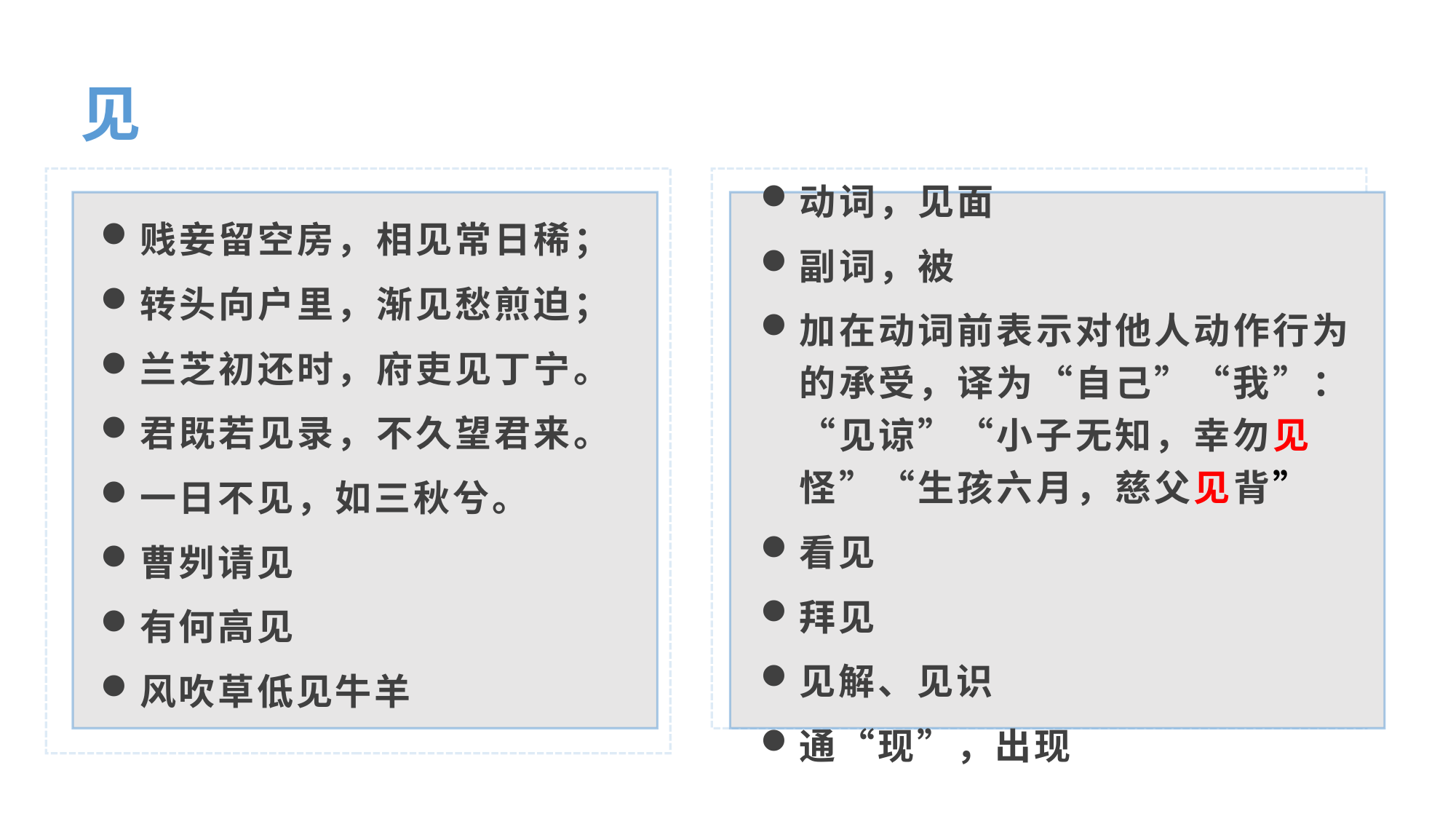

见

动词，见面
副词，被
加在动词前表示对他人动作行为的承受，译为“自己”“我”：“见谅”“小子无知，幸勿见怪”“生孩六月，慈父见背”
看见
拜见
见解、见识
通“现”，出现
贱妾留空房，相见常日稀；
转头向户里，渐见愁煎迫；
兰芝初还时，府吏见丁宁。
君既若见录，不久望君来。
一日不见，如三秋兮。
曹刿请见
有何高见
风吹草低见牛羊